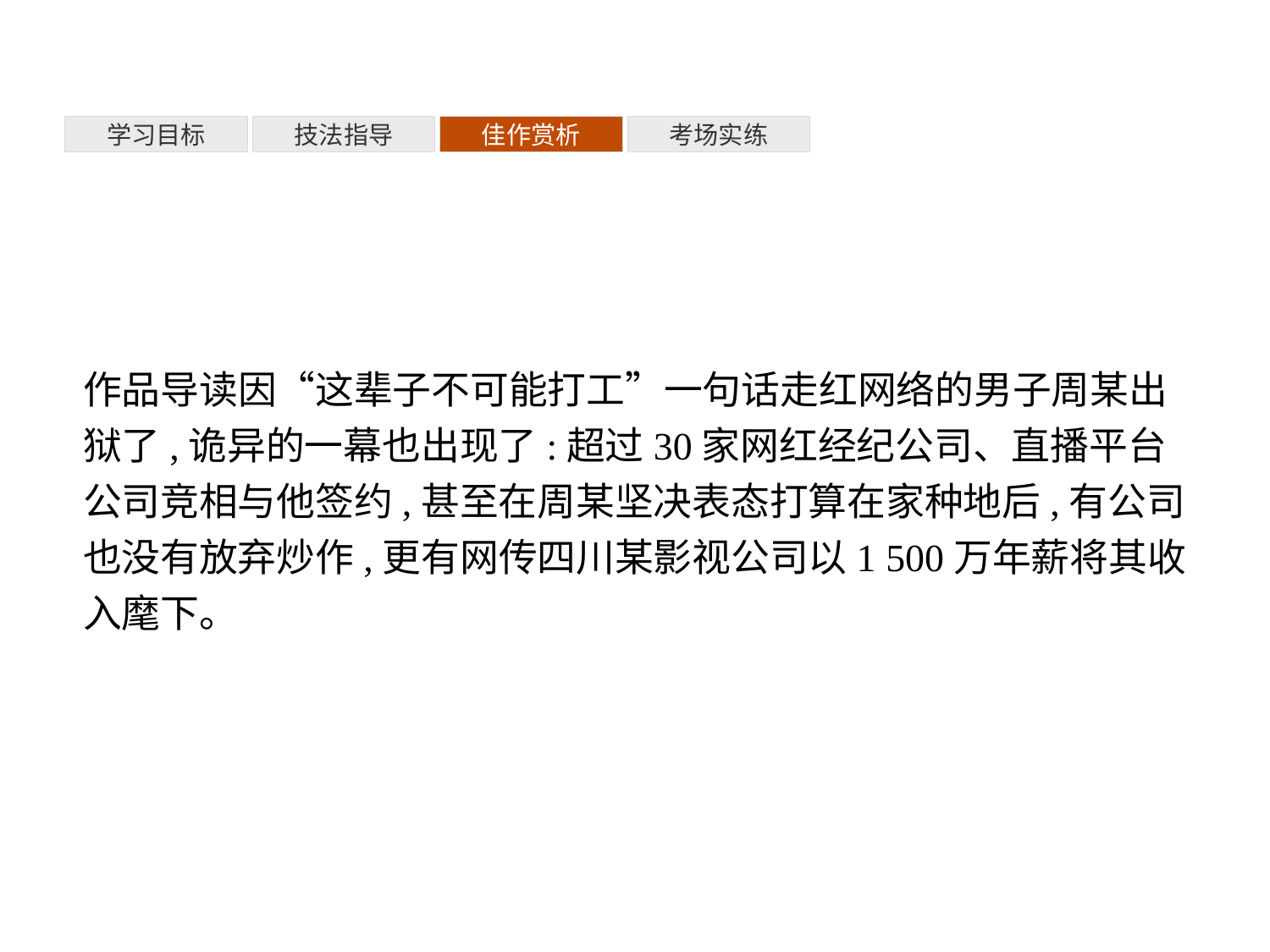

考场实练
学习目标
技法指导
佳作赏析
作品导读因“这辈子不可能打工”一句话走红网络的男子周某出狱了,诡异的一幕也出现了:超过30家网红经纪公司、直播平台公司竞相与他签约,甚至在周某坚决表态打算在家种地后,有公司也没有放弃炒作,更有网传四川某影视公司以1 500万年薪将其收入麾下。